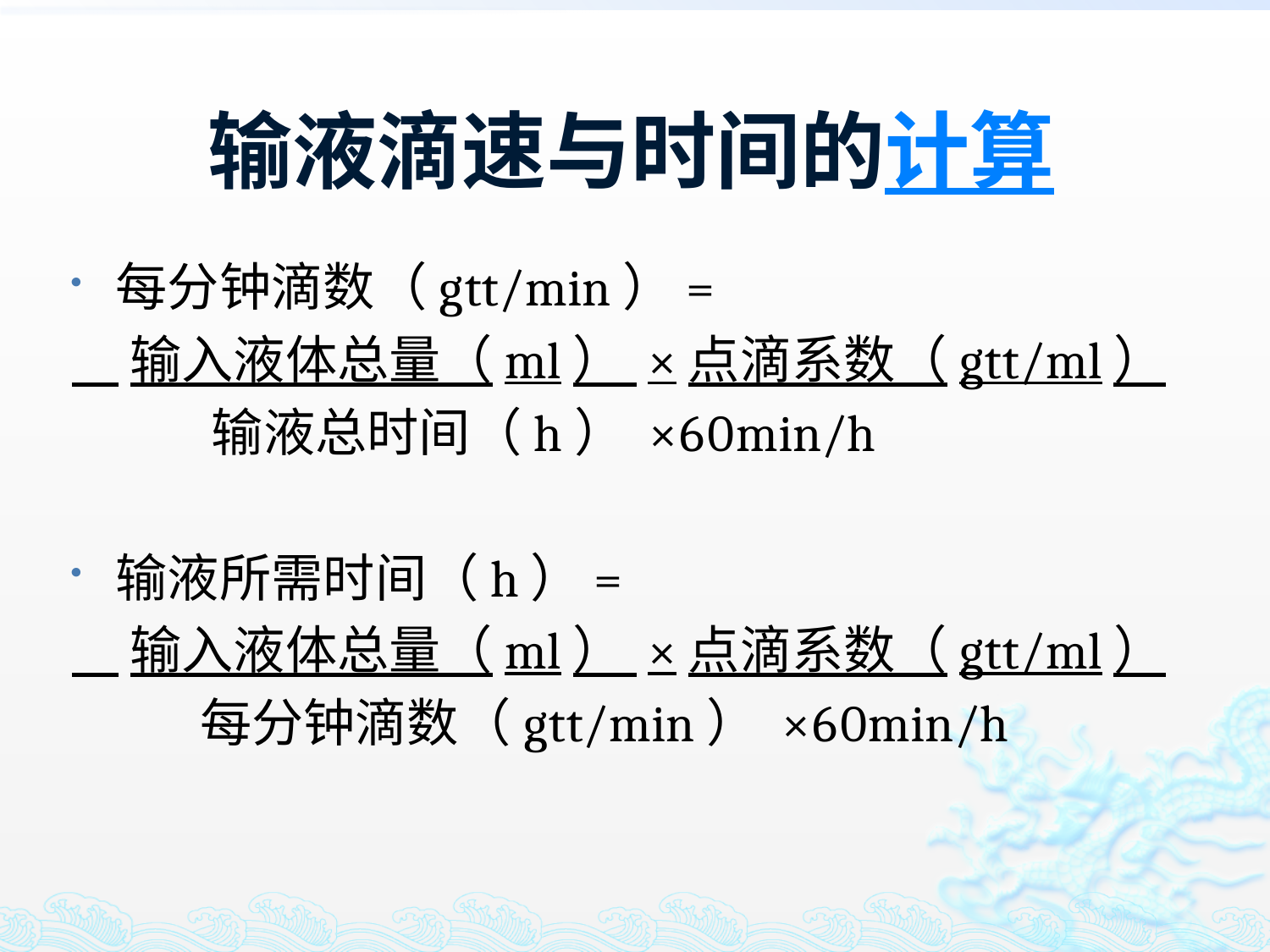

# 输液滴速与时间的计算
每分钟滴数（gtt/min）=
    输入液体总量（ml） ×点滴系数（gtt/ml）
           输液总时间（h） ×60min/h

输液所需时间（h）=
    输入液体总量（ml） ×点滴系数（gtt/ml）
          每分钟滴数（gtt/min） ×60min/h